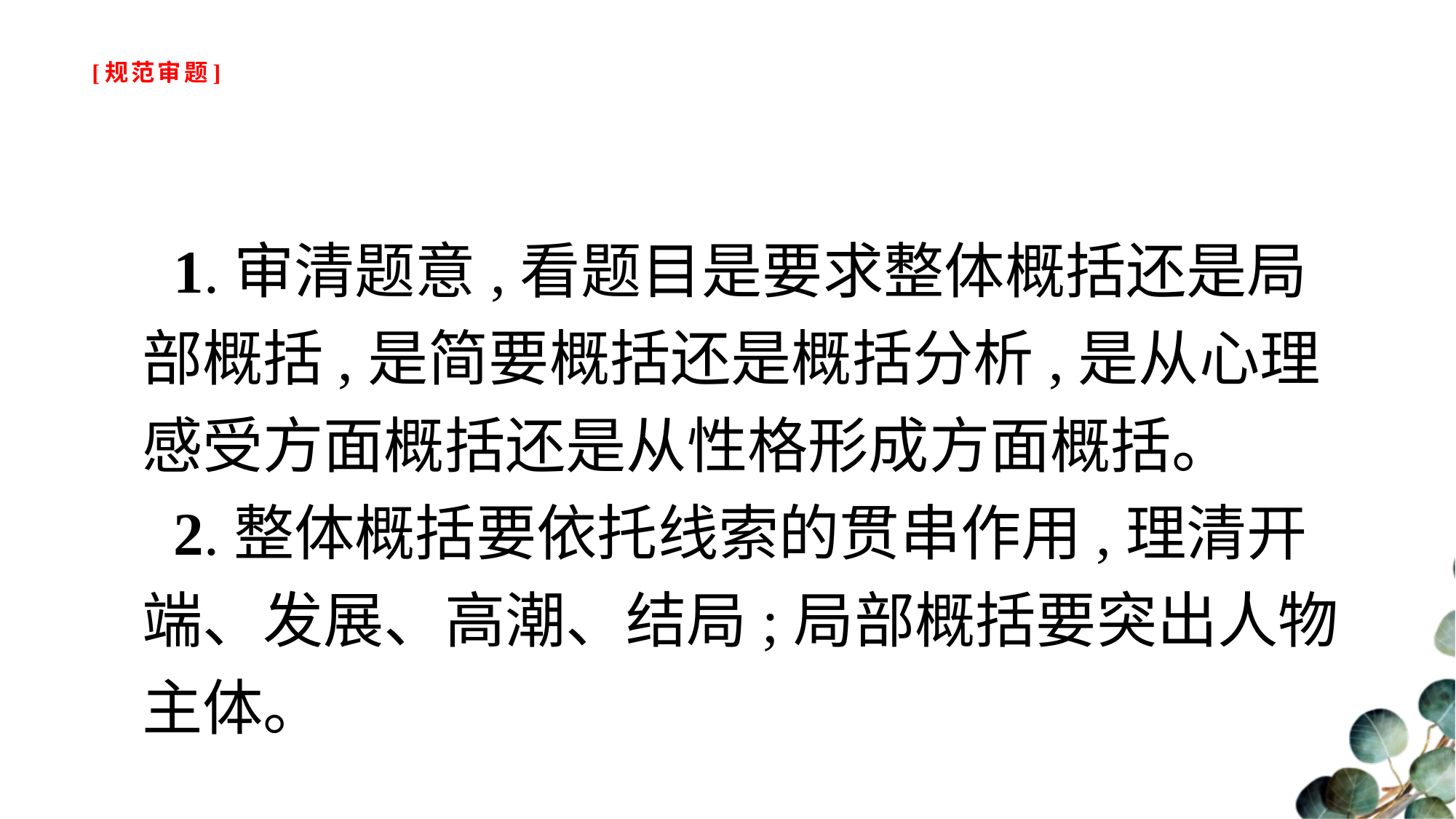

# [规范审题]
1.审清题意,看题目是要求整体概括还是局部概括,是简要概括还是概括分析,是从心理感受方面概括还是从性格形成方面概括。
2.整体概括要依托线索的贯串作用,理清开端、发展、高潮、结局;局部概括要突出人物主体。